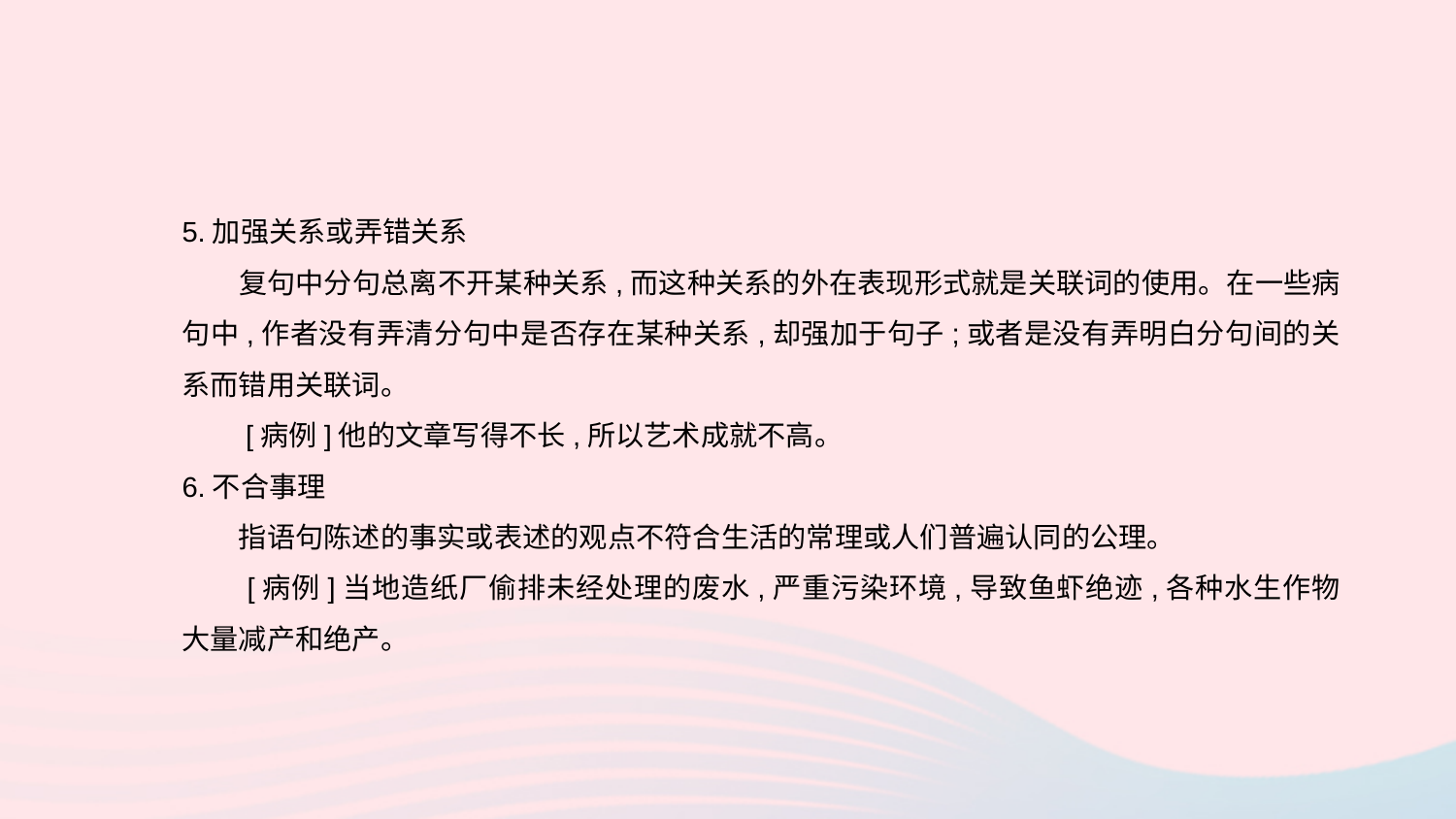

5.加强关系或弄错关系
　　复句中分句总离不开某种关系,而这种关系的外在表现形式就是关联词的使用。在一些病句中,作者没有弄清分句中是否存在某种关系,却强加于句子;或者是没有弄明白分句间的关系而错用关联词。
　　[病例]他的文章写得不长,所以艺术成就不高。
6.不合事理
　　指语句陈述的事实或表述的观点不符合生活的常理或人们普遍认同的公理。
　　[病例]当地造纸厂偷排未经处理的废水,严重污染环境,导致鱼虾绝迹,各种水生作物大量减产和绝产。